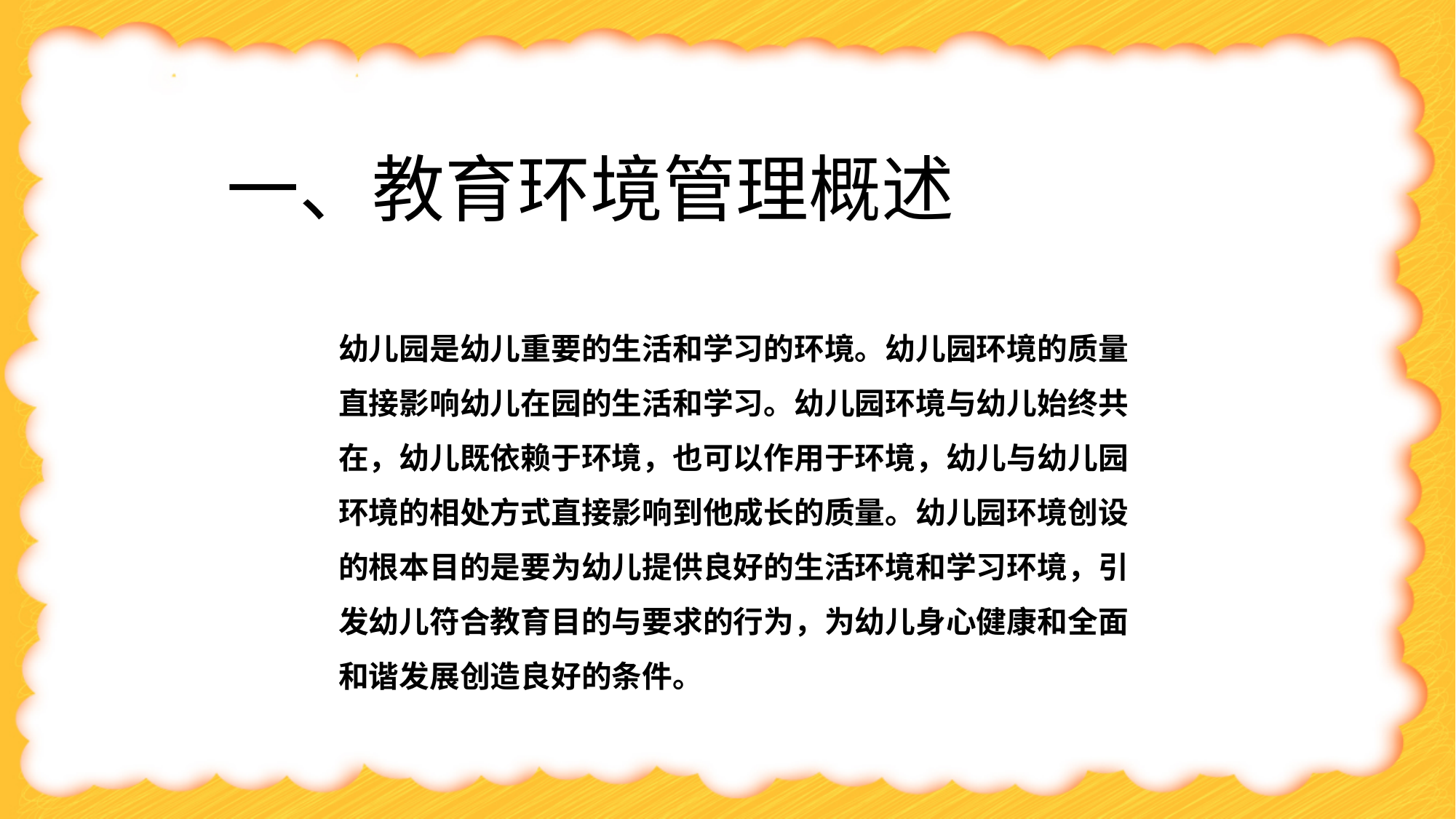

一、教育环境管理概述
幼儿园是幼儿重要的生活和学习的环境。幼儿园环境的质量直接影响幼儿在园的生活和学习。幼儿园环境与幼儿始终共在，幼儿既依赖于环境，也可以作用于环境，幼儿与幼儿园环境的相处方式直接影响到他成长的质量。幼儿园环境创设的根本目的是要为幼儿提供良好的生活环境和学习环境，引发幼儿符合教育目的与要求的行为，为幼儿身心健康和全面和谐发展创造良好的条件。